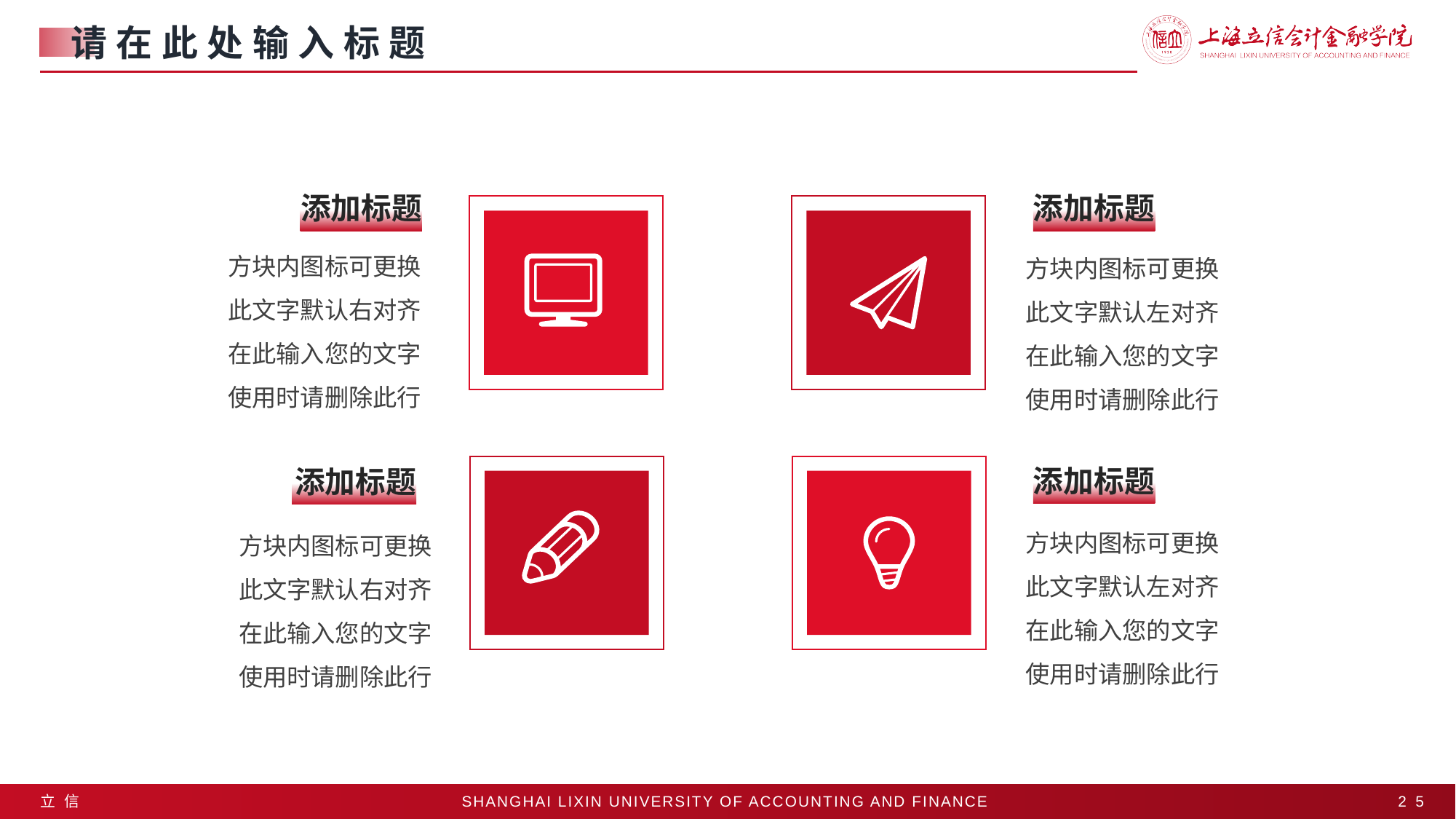

请在此处输入标题

添加标题
添加标题

方块内图标可更换
此文字默认右对齐
在此输入您的文字
使用时请删除此行
方块内图标可更换
此文字默认左对齐
在此输入您的文字
使用时请删除此行

添加标题
添加标题
方块内图标可更换
此文字默认左对齐
在此输入您的文字
使用时请删除此行

方块内图标可更换
此文字默认右对齐
在此输入您的文字
使用时请删除此行

25